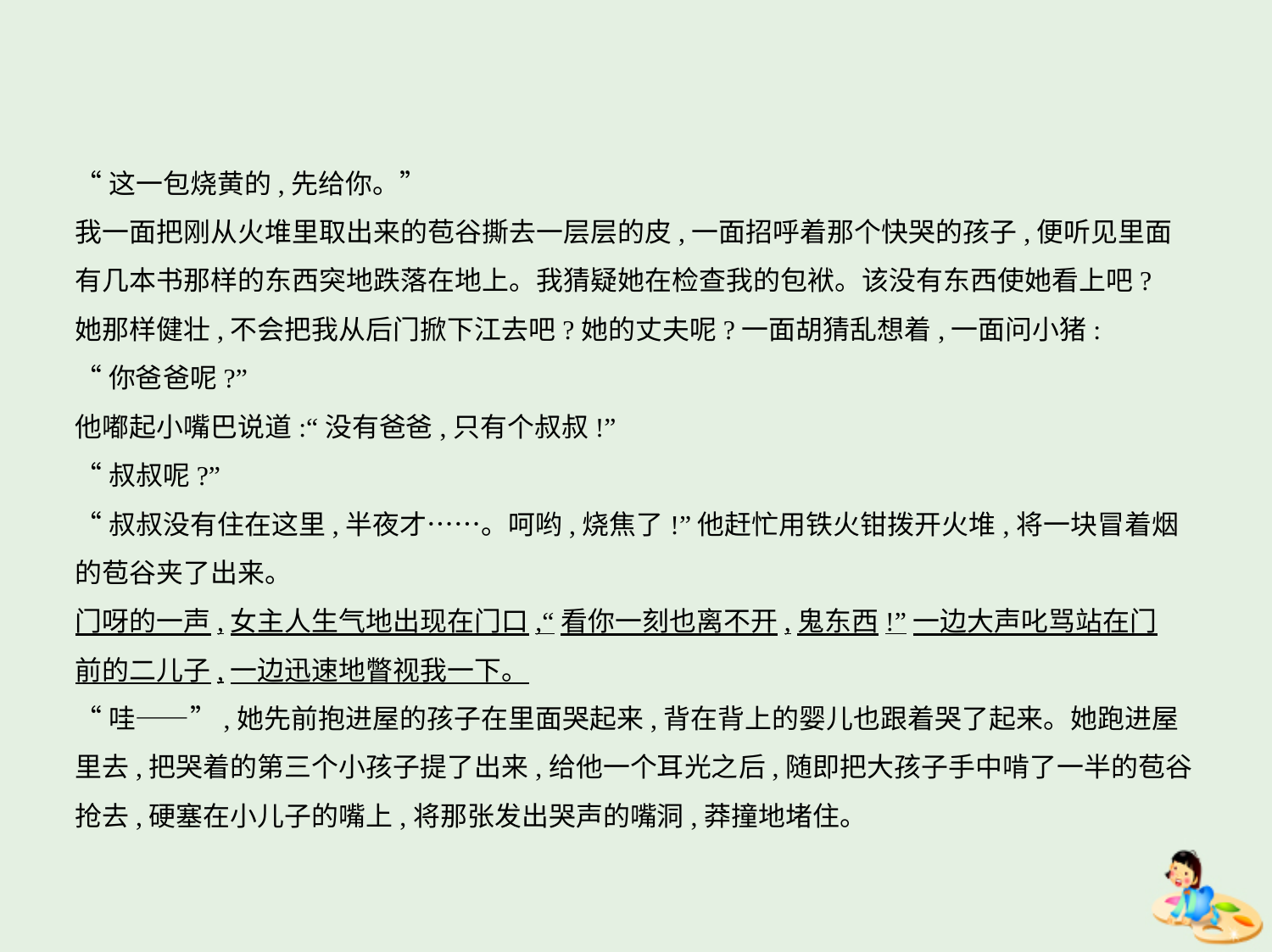

“这一包烧黄的,先给你。”
我一面把刚从火堆里取出来的苞谷撕去一层层的皮,一面招呼着那个快哭的孩子,便听见里面
有几本书那样的东西突地跌落在地上。我猜疑她在检查我的包袱。该没有东西使她看上吧?
她那样健壮,不会把我从后门掀下江去吧?她的丈夫呢?一面胡猜乱想着,一面问小猪:
“你爸爸呢?”
他嘟起小嘴巴说道:“没有爸爸,只有个叔叔!”
“叔叔呢?”
“叔叔没有住在这里,半夜才……。呵哟,烧焦了!”他赶忙用铁火钳拨开火堆,将一块冒着烟
的苞谷夹了出来。
门呀的一声,女主人生气地出现在门口,“看你一刻也离不开,鬼东西!”一边大声叱骂站在门
前的二儿子,一边迅速地瞥视我一下。
“哇——”,她先前抱进屋的孩子在里面哭起来,背在背上的婴儿也跟着哭了起来。她跑进屋
里去,把哭着的第三个小孩子提了出来,给他一个耳光之后,随即把大孩子手中啃了一半的苞谷
抢去,硬塞在小儿子的嘴上,将那张发出哭声的嘴洞,莽撞地堵住。